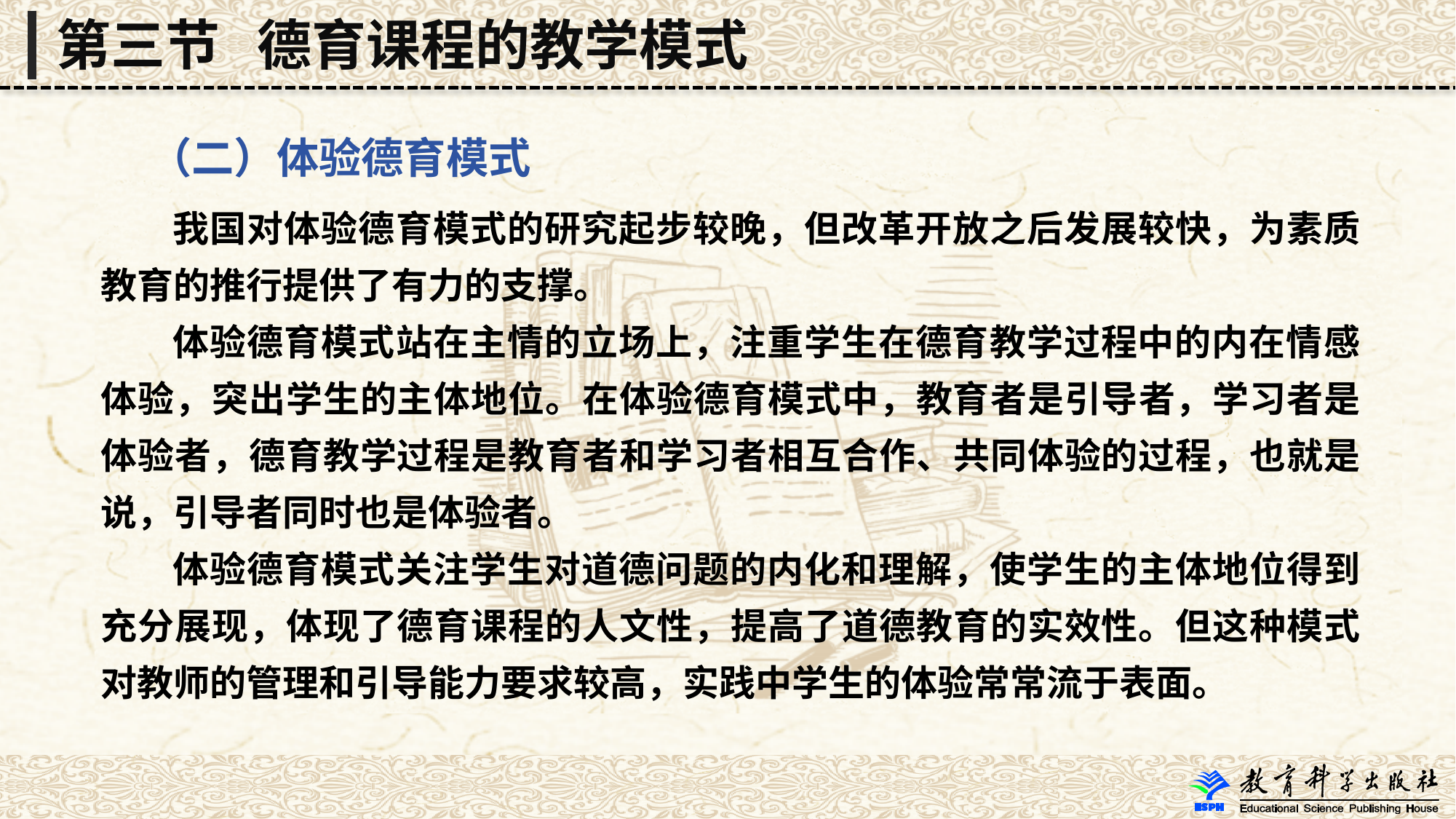

第三节   德育课程的教学模式
      （二）体验德育模式

       我国对体验德育模式的研究起步较晚，但改革开放之后发展较快，为素质教育的推行提供了有力的支撑。
       体验德育模式站在主情的立场上，注重学生在德育教学过程中的内在情感体验，突出学生的主体地位。在体验德育模式中，教育者是引导者，学习者是体验者，德育教学过程是教育者和学习者相互合作、共同体验的过程，也就是说，引导者同时也是体验者。
       体验德育模式关注学生对道德问题的内化和理解，使学生的主体地位得到充分展现，体现了德育课程的人文性，提高了道德教育的实效性。但这种模式对教师的管理和引导能力要求较高，实践中学生的体验常常流于表面。